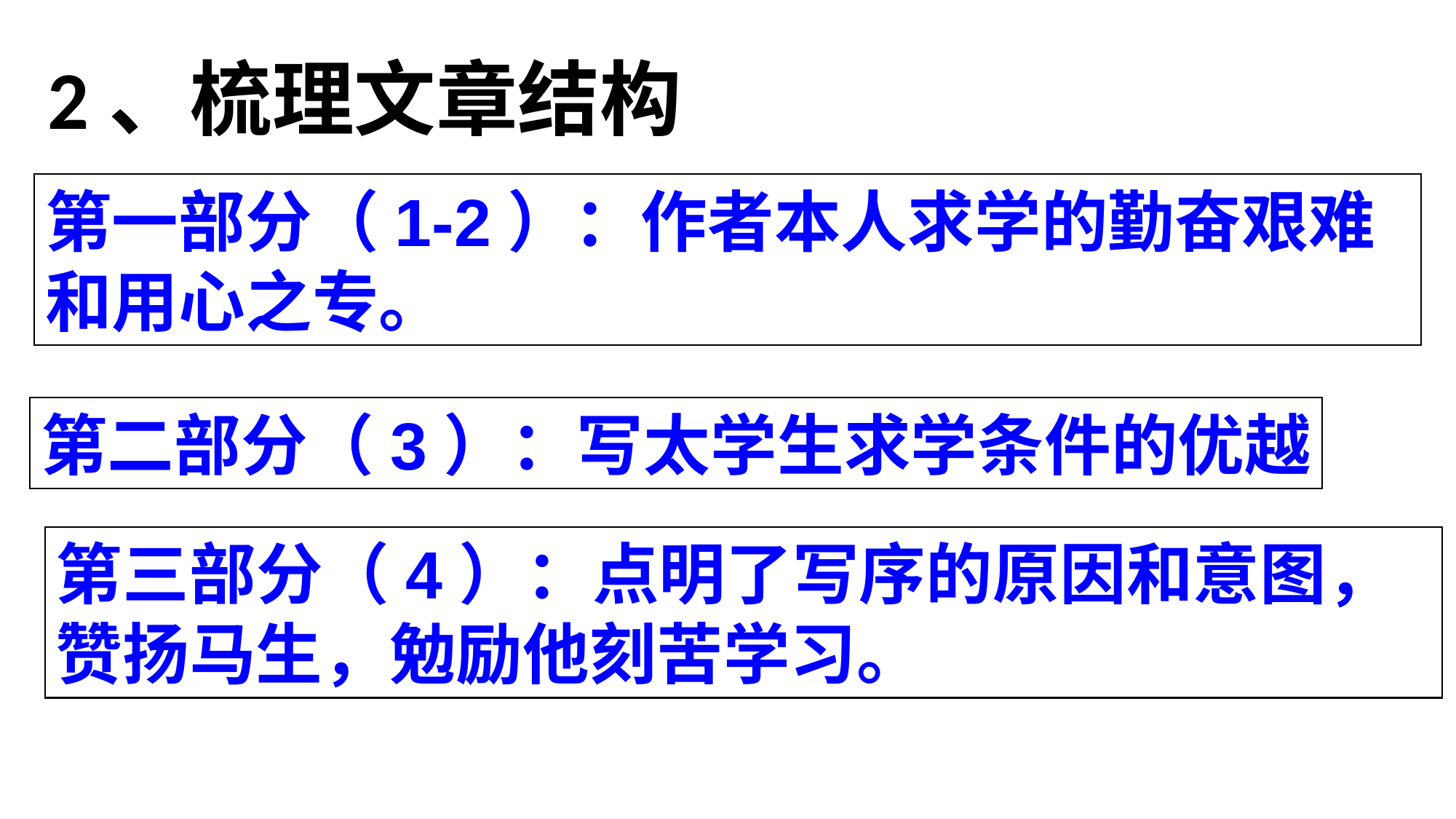

2、梳理文章结构
第一部分（1-2）：作者本人求学的勤奋艰难和用心之专。
第二部分（3）：写太学生求学条件的优越
第三部分（4）：点明了写序的原因和意图，赞扬马生，勉励他刻苦学习。